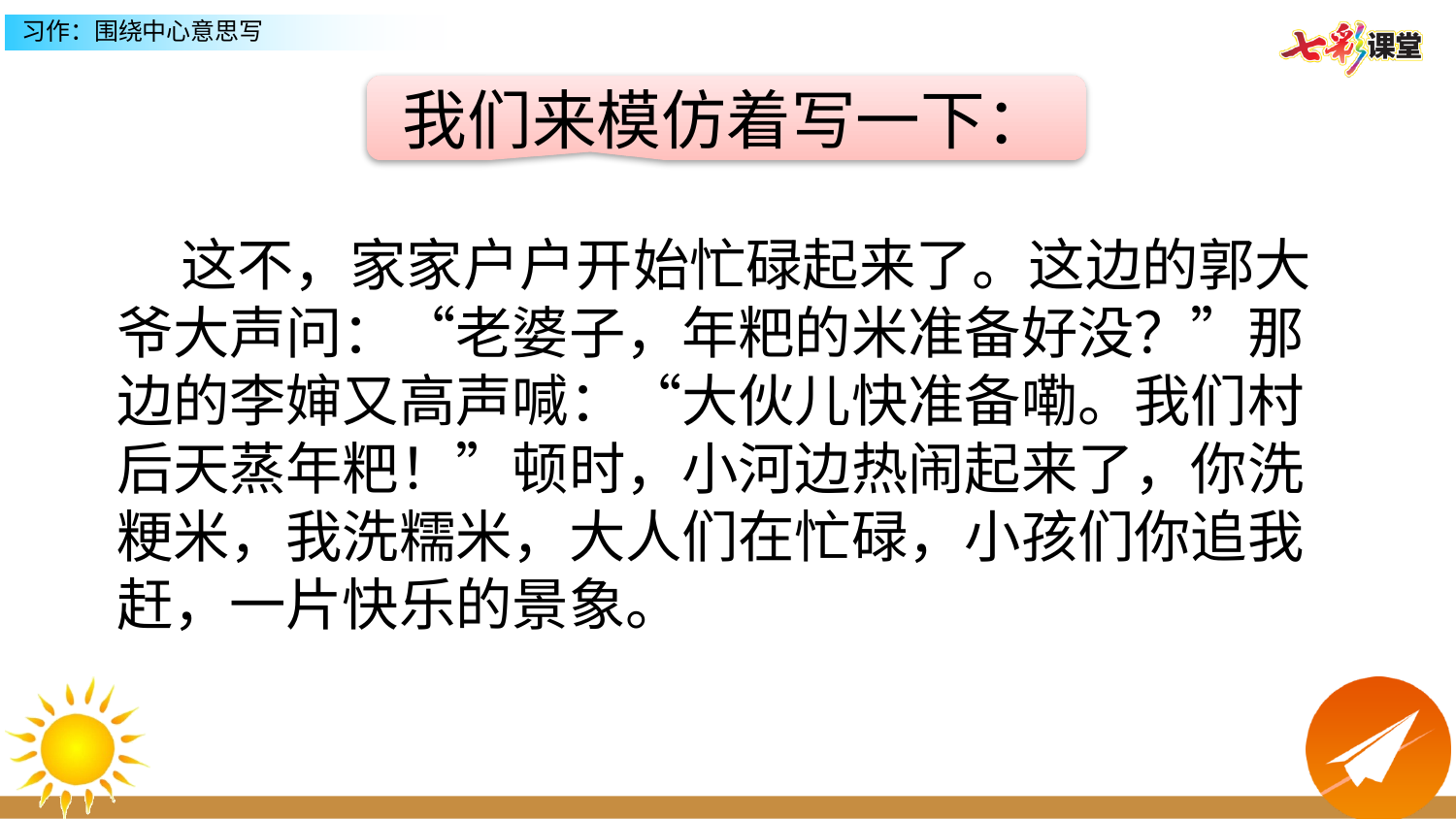

我们来模仿着写一下：
    这不，家家户户开始忙碌起来了。这边的郭大爷大声问：“老婆子，年粑的米准备好没？”那边的李婶又高声喊：“大伙儿快准备嘞。我们村后天蒸年粑！”顿时，小河边热闹起来了，你洗粳米，我洗糯米，大人们在忙碌，小孩们你追我赶，一片快乐的景象。